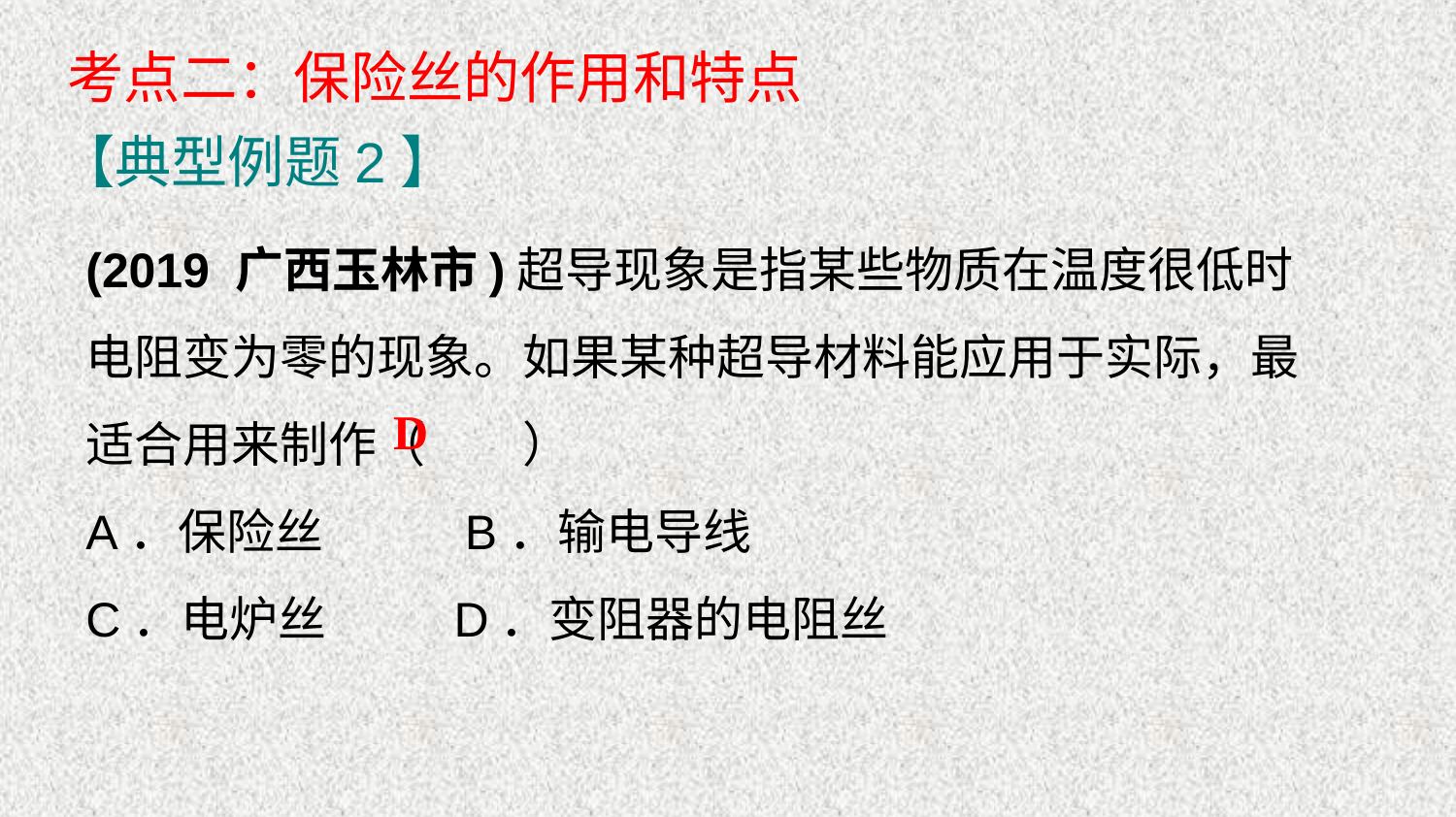

考点二：保险丝的作用和特点
【典型例题2】
(2019 广西玉林市)超导现象是指某些物质在温度很低时电阻变为零的现象。如果某种超导材料能应用于实际，最适合用来制作（　　）
A．保险丝	       B．输电导线
C．电炉丝	      D．变阻器的电阻丝
D